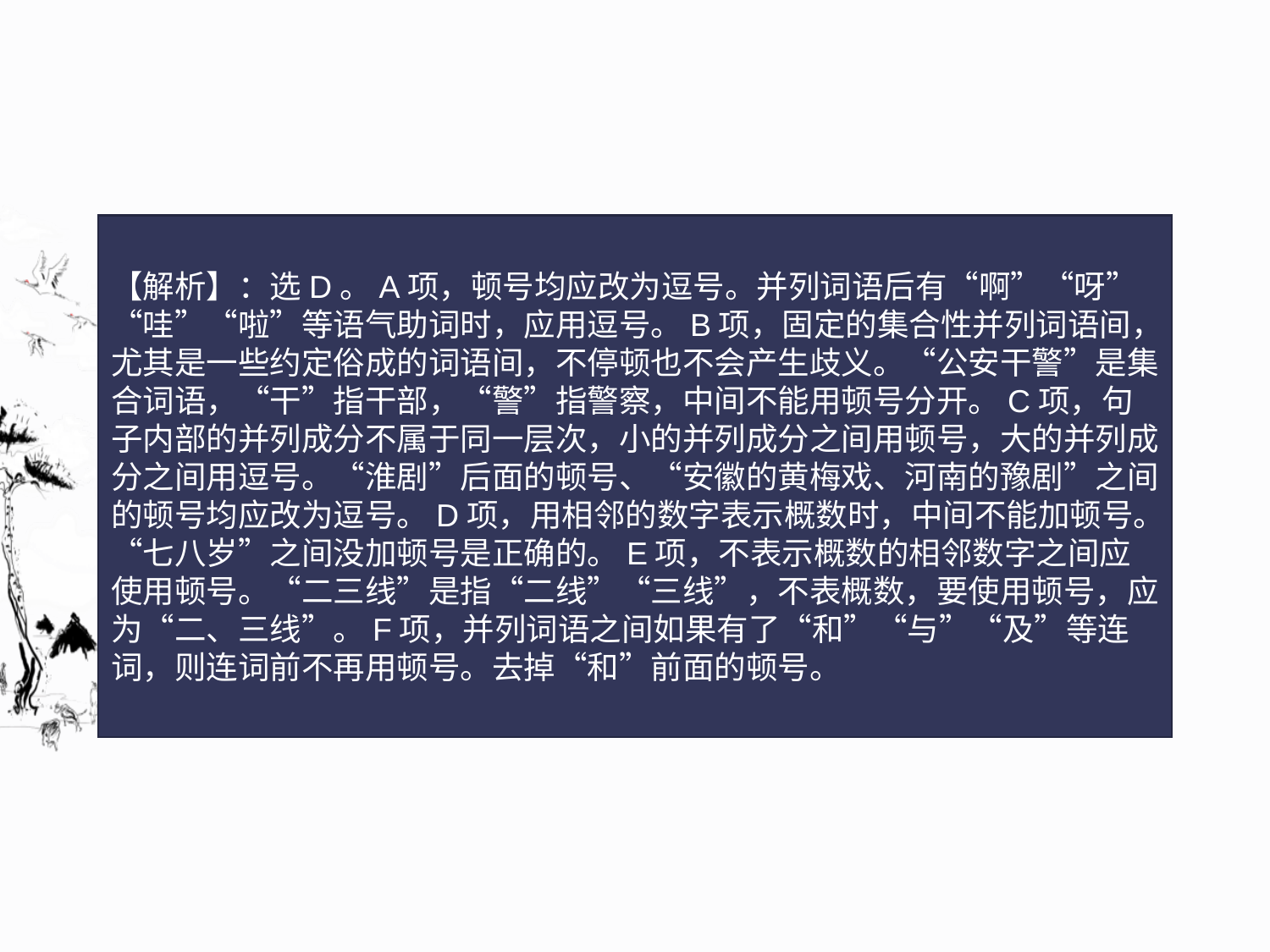

【解析】：选D。A项，顿号均应改为逗号。并列词语后有“啊”“呀”“哇”“啦”等语气助词时，应用逗号。B项，固定的集合性并列词语间，尤其是一些约定俗成的词语间，不停顿也不会产生歧义。“公安干警”是集合词语，“干”指干部，“警”指警察，中间不能用顿号分开。C项，句子内部的并列成分不属于同一层次，小的并列成分之间用顿号，大的并列成分之间用逗号。“淮剧”后面的顿号、“安徽的黄梅戏、河南的豫剧”之间的顿号均应改为逗号。D项，用相邻的数字表示概数时，中间不能加顿号。“七八岁”之间没加顿号是正确的。E项，不表示概数的相邻数字之间应使用顿号。“二三线”是指“二线”“三线”，不表概数，要使用顿号，应为“二、三线”。F项，并列词语之间如果有了“和”“与”“及”等连词，则连词前不再用顿号。去掉“和”前面的顿号。